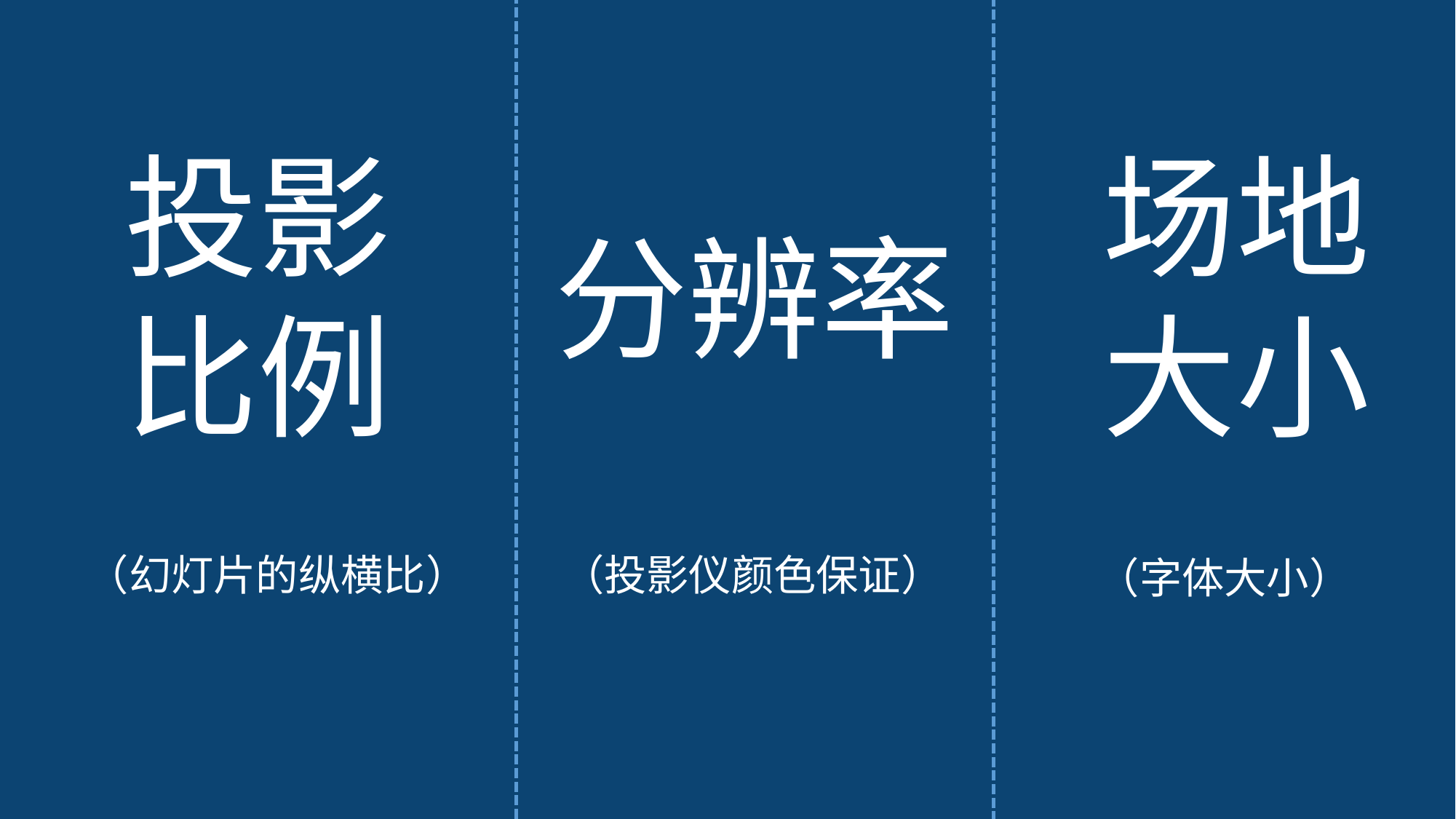

投影
比例
场地
大小

分辨率
（幻灯片的纵横比）
（投影仪颜色保证）
（字体大小）